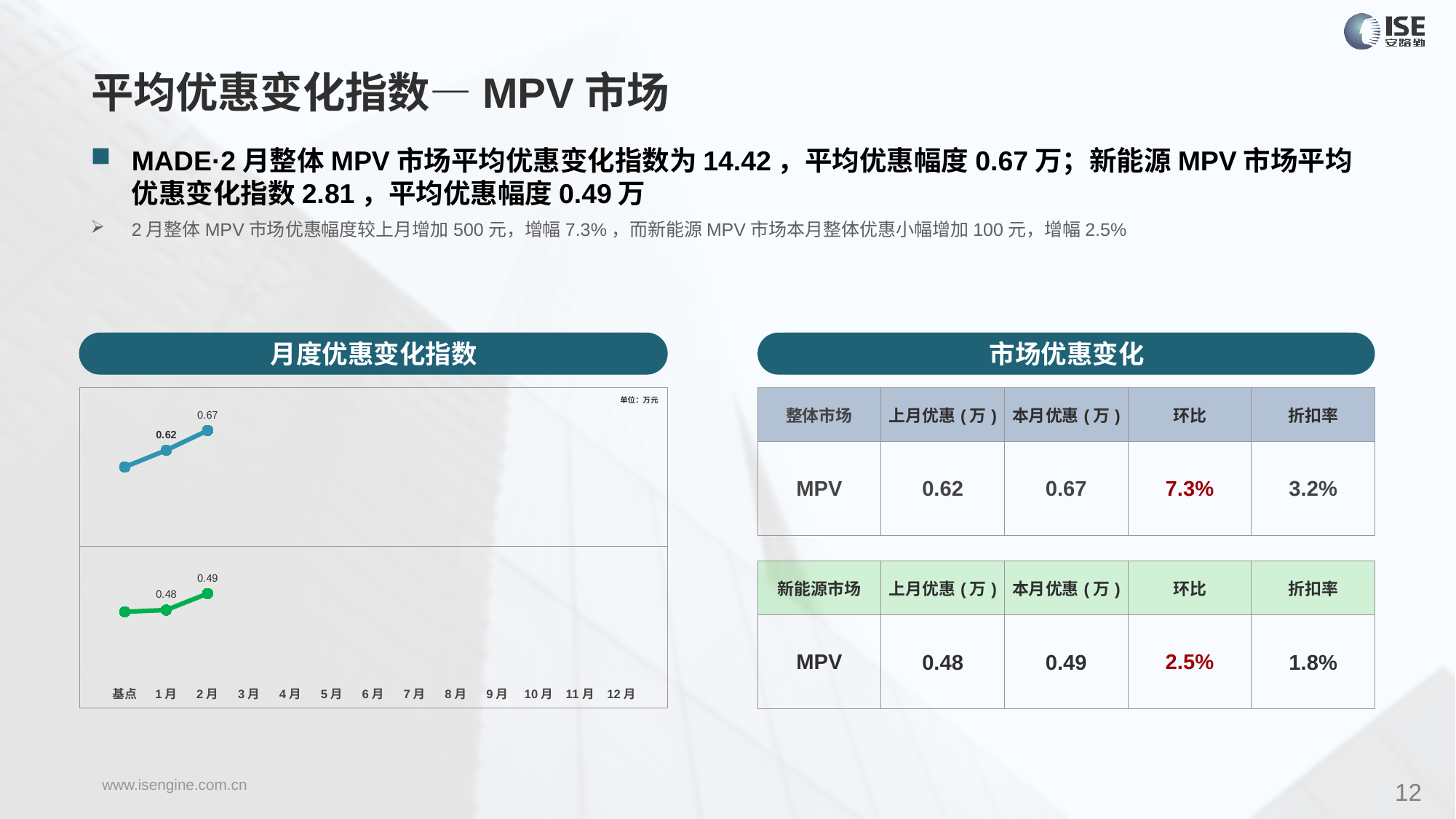

平均优惠变化指数—MPV市场
MADE·2月整体MPV市场平均优惠变化指数为14.42，平均优惠幅度0.67万；新能源MPV市场平均优惠变化指数2.81，平均优惠幅度0.49万
2月整体MPV市场优惠幅度较上月增加500元，增幅7.3%，而新能源MPV市场本月整体优惠小幅增加100元，增幅2.5%
月度优惠变化指数

市场优惠变化

### Chart

| Category | 整体 |
|---|---|
| 基点 | 0.0 |
| 1月 | 6.64 |
| 2月 | 14.42 |
| 3月 | None |
| 4月 | None |
| 5月 | None |
| 6月 | None |
| 7月 | None |
| 8月 | None |
| 9月 | None |
| 10月 | None |
| 11月 | None |
| 12月 | None |
| 整体市场 | 上月优惠(万) | 本月优惠(万) | 环比 | 折扣率 |
| --- | --- | --- | --- | --- |
| MPV | 0.62 | 0.67 | 7.3% | 3.2% |

### Chart

| Category | 整体 |
|---|---|
| 基点 | 0.0 |
| 1月 | 0.27 |
| 2月 | 2.81 |
| 3月 | None |
| 4月 | None |
| 5月 | None |
| 6月 | None |
| 7月 | None |
| 8月 | None |
| 9月 | None |
| 10月 | None |
| 11月 | None |
| 12月 | None |
单位：万元
| 新能源市场 | 上月优惠(万) | 本月优惠(万) | 环比 | 折扣率 |
| --- | --- | --- | --- | --- |
| MPV | 0.48 | 0.49 | 2.5% | 1.8% |
12